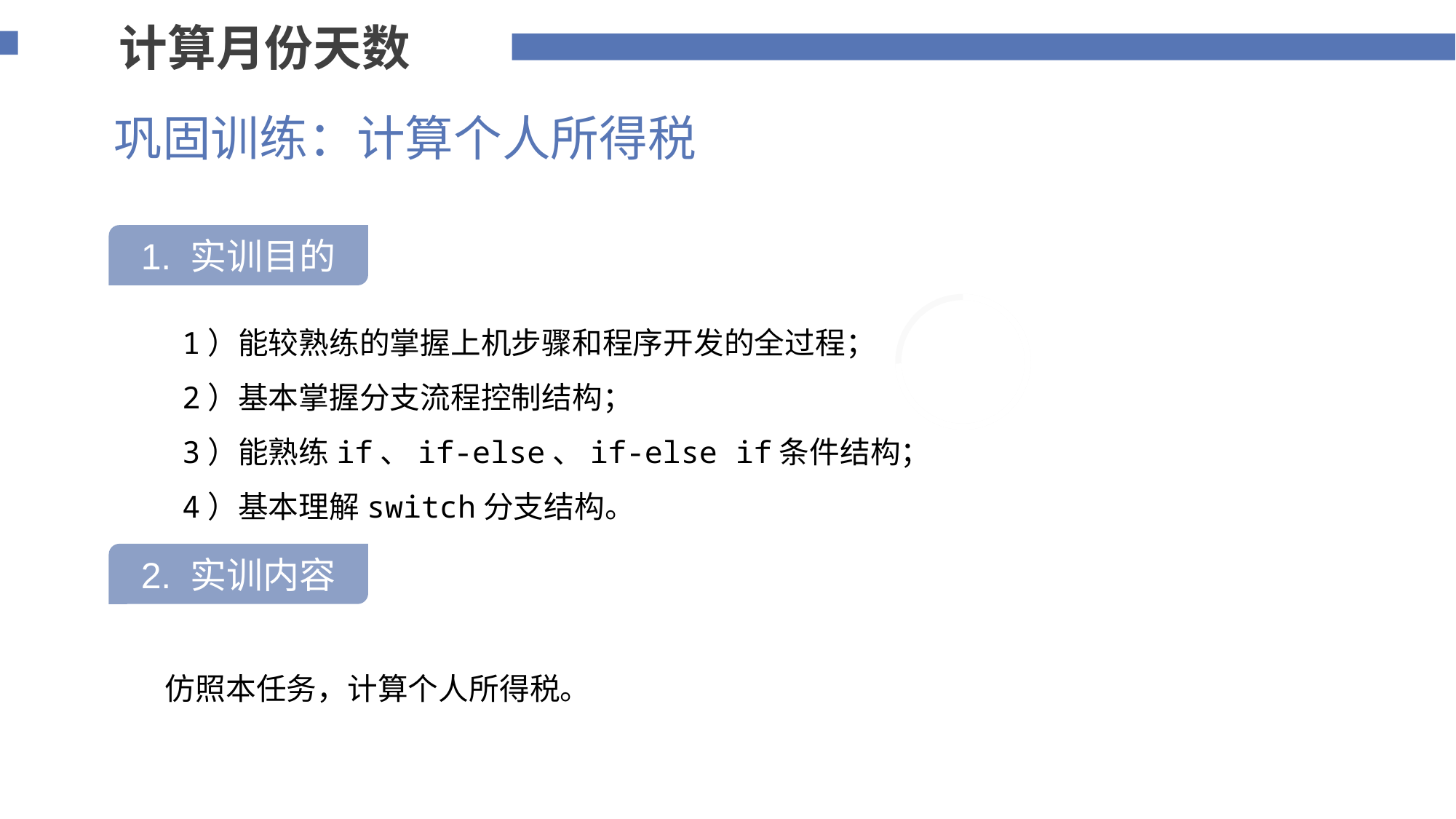

计算月份天数

巩固训练：计算个人所得税
1. 实训目的

75%
    1）能较熟练的掌握上机步骤和程序开发的全过程；
    2）基本掌握分支流程控制结构；
    3）能熟练if、if-else、if-else if条件结构；
    4）基本理解switch分支结构。
2. 实训内容
    仿照本任务，计算个人所得税。